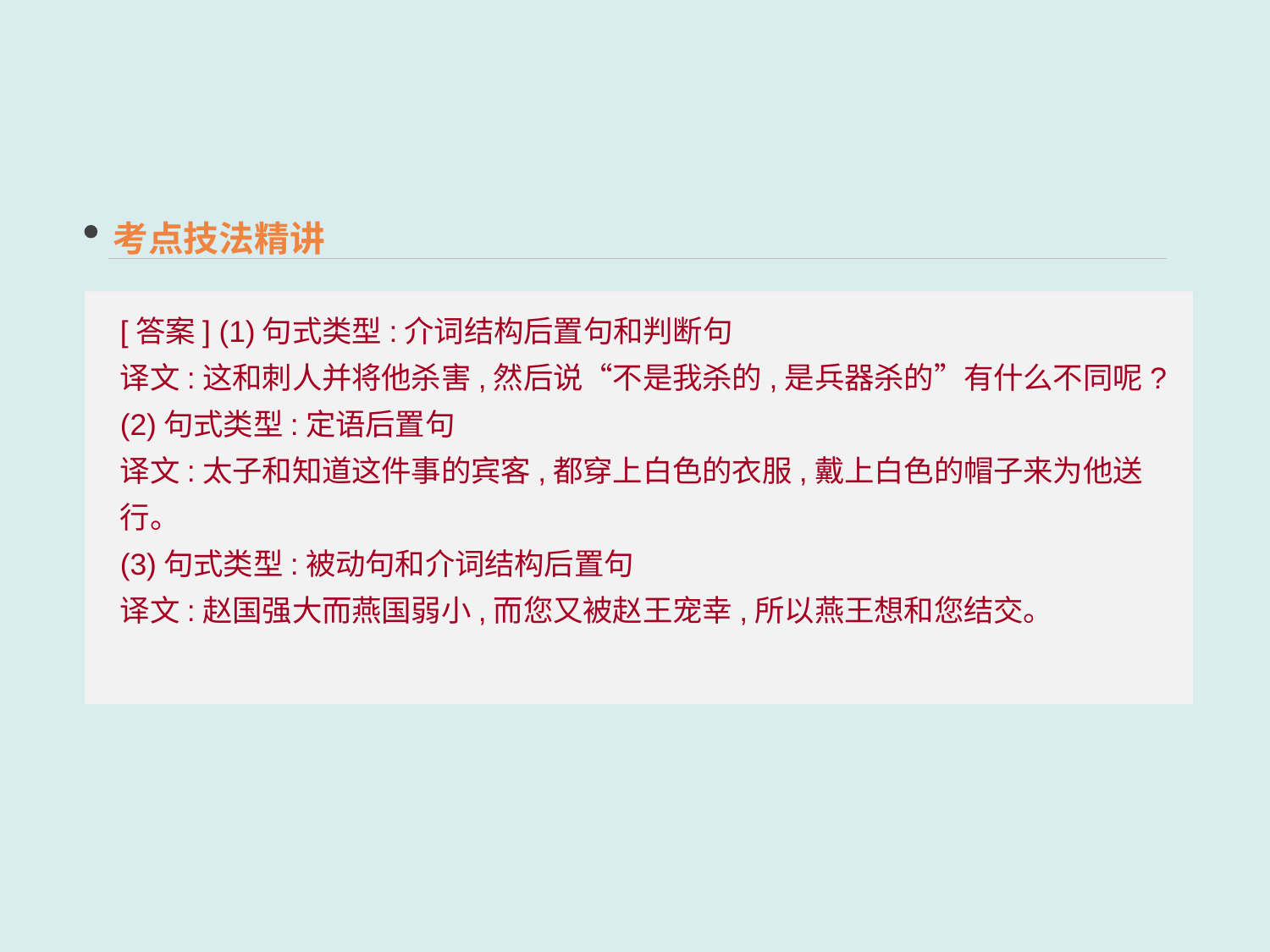

考点技法精讲

[答案] (1)句式类型:介词结构后置句和判断句
译文:这和刺人并将他杀害,然后说“不是我杀的,是兵器杀的”有什么不同呢?
(2)句式类型:定语后置句
译文:太子和知道这件事的宾客,都穿上白色的衣服,戴上白色的帽子来为他送行。
(3)句式类型:被动句和介词结构后置句
译文:赵国强大而燕国弱小,而您又被赵王宠幸,所以燕王想和您结交。